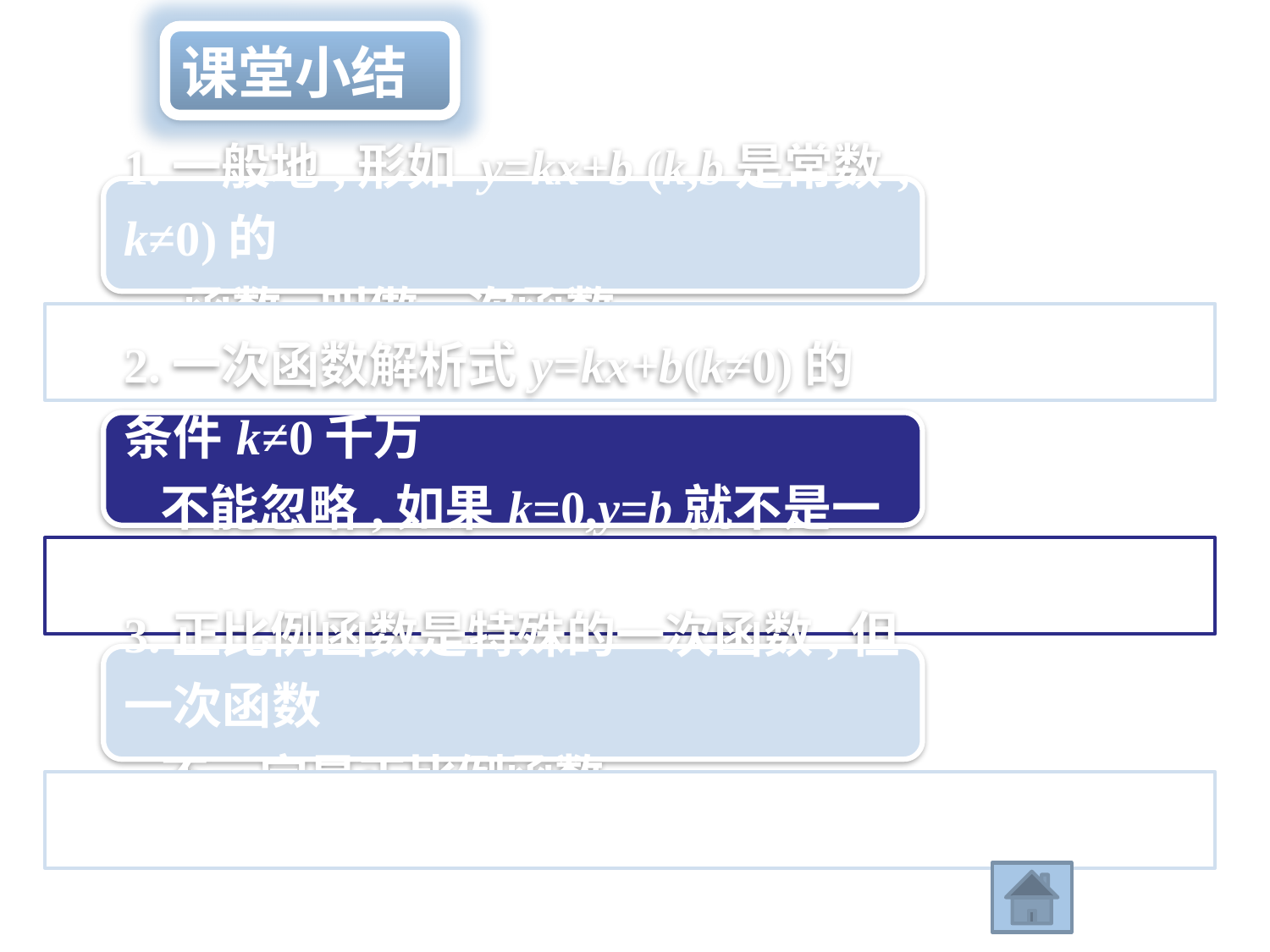

课堂小结
1.一般地,形如 y=kx+b (k,b是常数,k≠0)的
    函数,叫做一次函数.
2.一次函数解析式y=kx+b(k≠0)的条件k≠0千万
  不能忽略,如果k=0,y=b就不是一次函数了.
3.正比例函数是特殊的一次函数,但一次函数
  不一定是正比例函数.